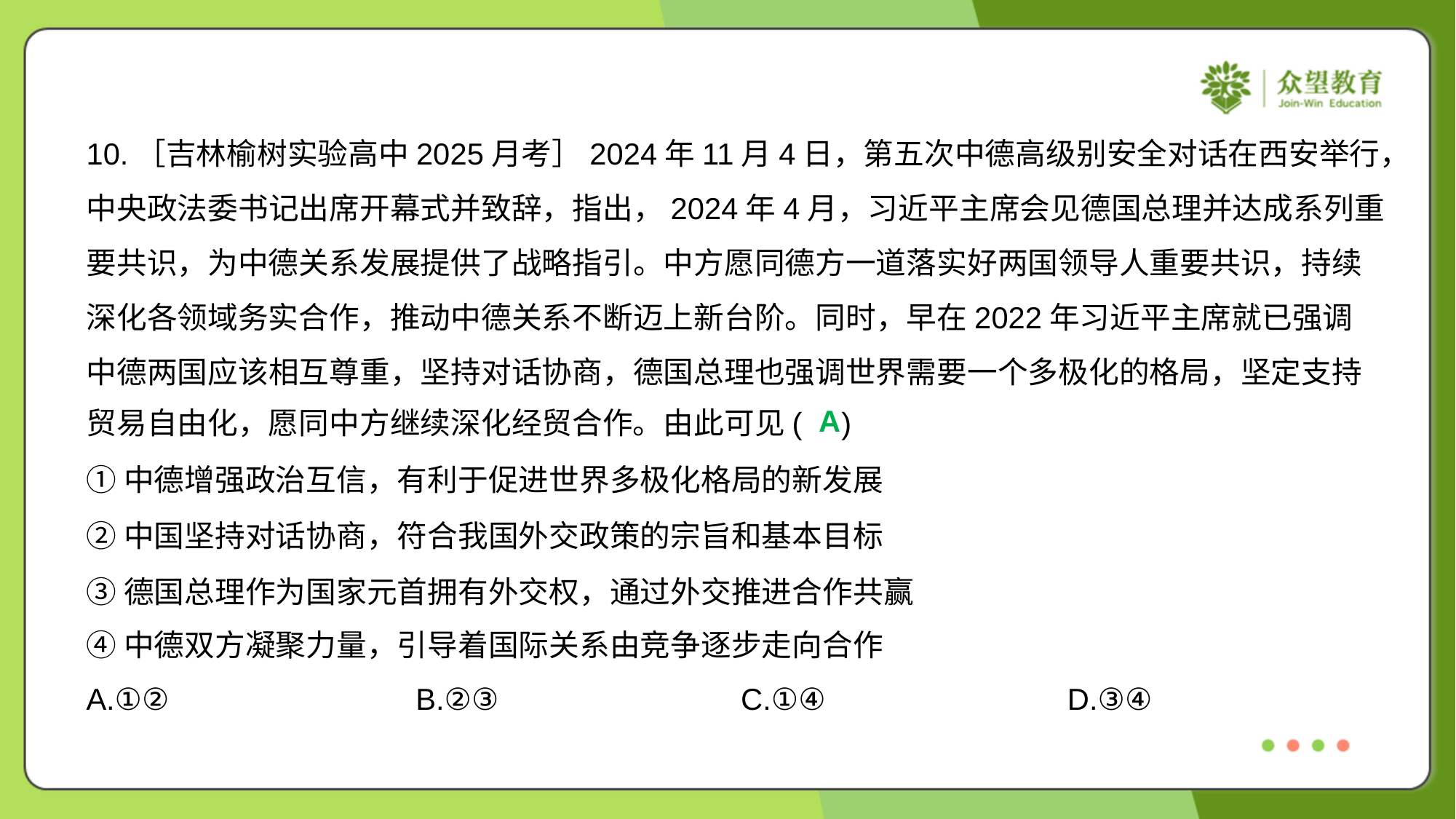

10.［吉林榆树实验高中2025月考］2024年11月4日，第五次中德高级别安全对话在西安举行，
中央政法委书记出席开幕式并致辞，指出，2024年4月，习近平主席会见德国总理并达成系列重
要共识，为中德关系发展提供了战略指引。中方愿同德方一道落实好两国领导人重要共识，持续
深化各领域务实合作，推动中德关系不断迈上新台阶。同时，早在2022年习近平主席就已强调
中德两国应该相互尊重，坚持对话协商，德国总理也强调世界需要一个多极化的格局，坚定支持
贸易自由化，愿同中方继续深化经贸合作。由此可见(     )
A
①中德增强政治互信，有利于促进世界多极化格局的新发展
②中国坚持对话协商，符合我国外交政策的宗旨和基本目标
③德国总理作为国家元首拥有外交权，通过外交推进合作共赢
④中德双方凝聚力量，引导着国际关系由竞争逐步走向合作
A.①②	B.②③	C.①④	D.③④